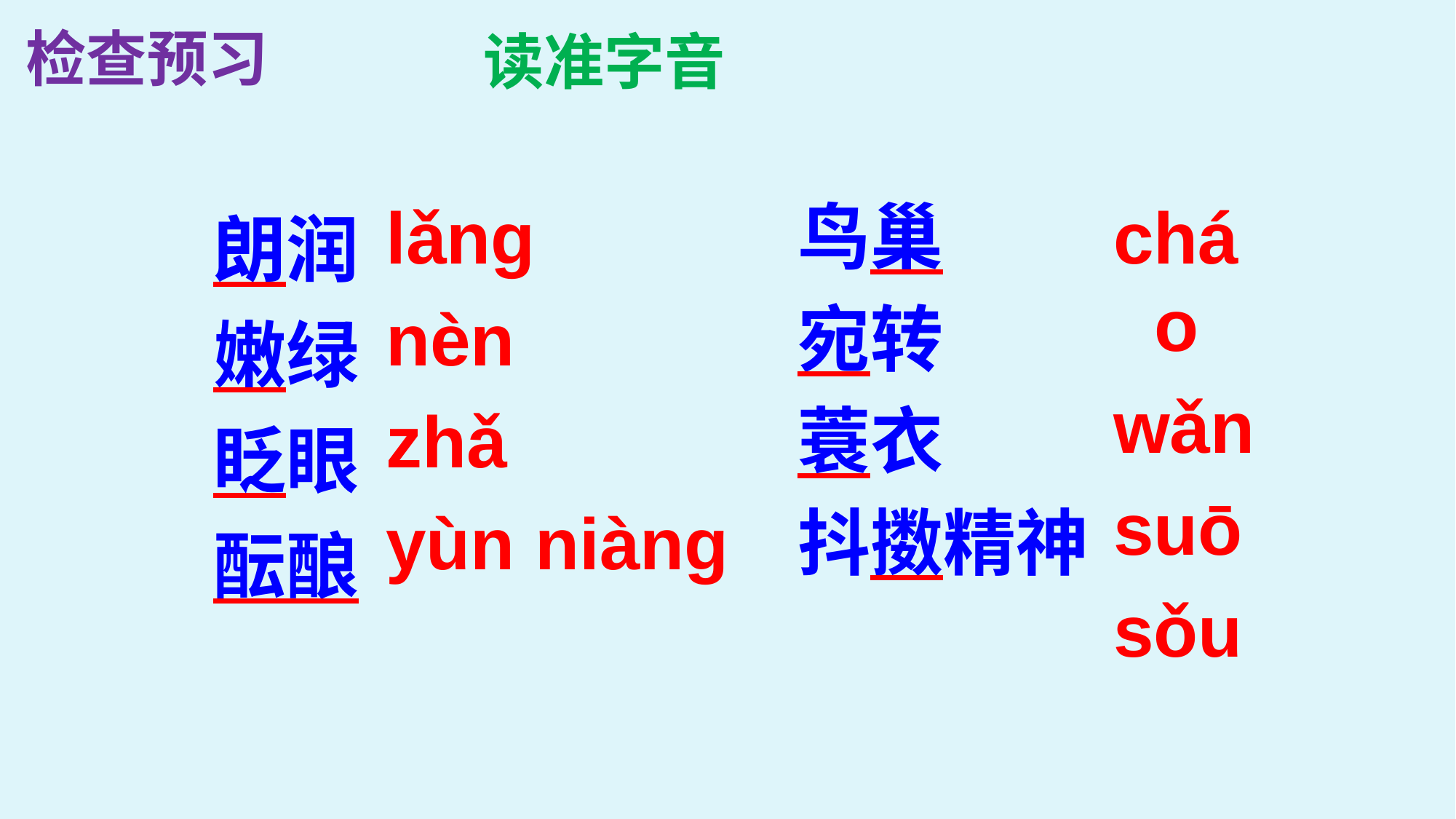

检查预习
读准字音
朗润
嫩绿
眨眼
酝酿
lǎng
nèn
zhǎ
yùn niàng

鸟巢
宛转
蓑衣
抖擞精神
cháo
wǎn
suō
sǒu